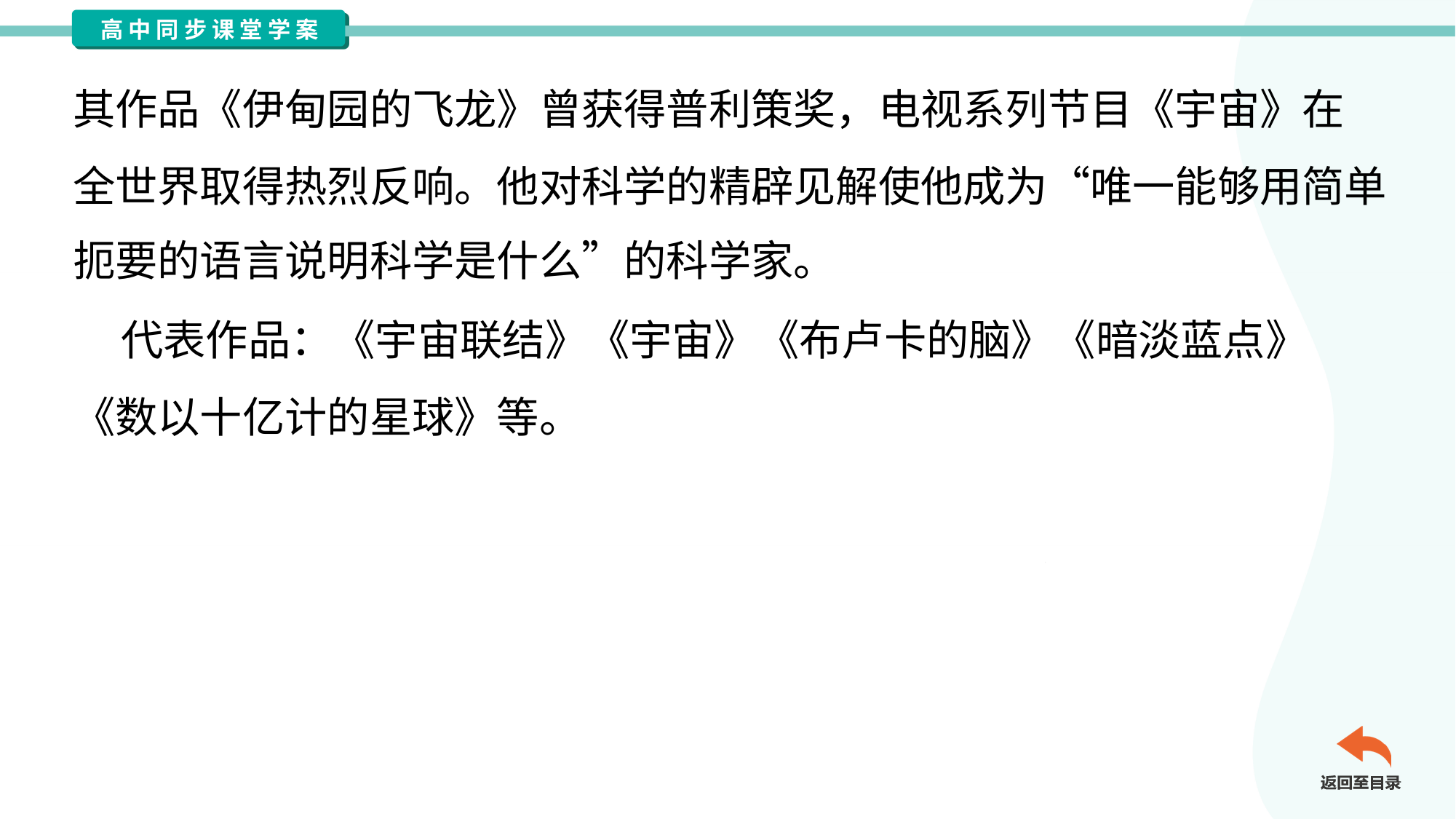

其作品《伊甸园的飞龙》曾获得普利策奖，电视系列节目《宇宙》在
全世界取得热烈反响。他对科学的精辟见解使他成为“唯一能够用简单
扼要的语言说明科学是什么”的科学家。#1
    代表作品：《宇宙联结》《宇宙》《布卢卡的脑》《暗淡蓝点》
《数以十亿计的星球》等。